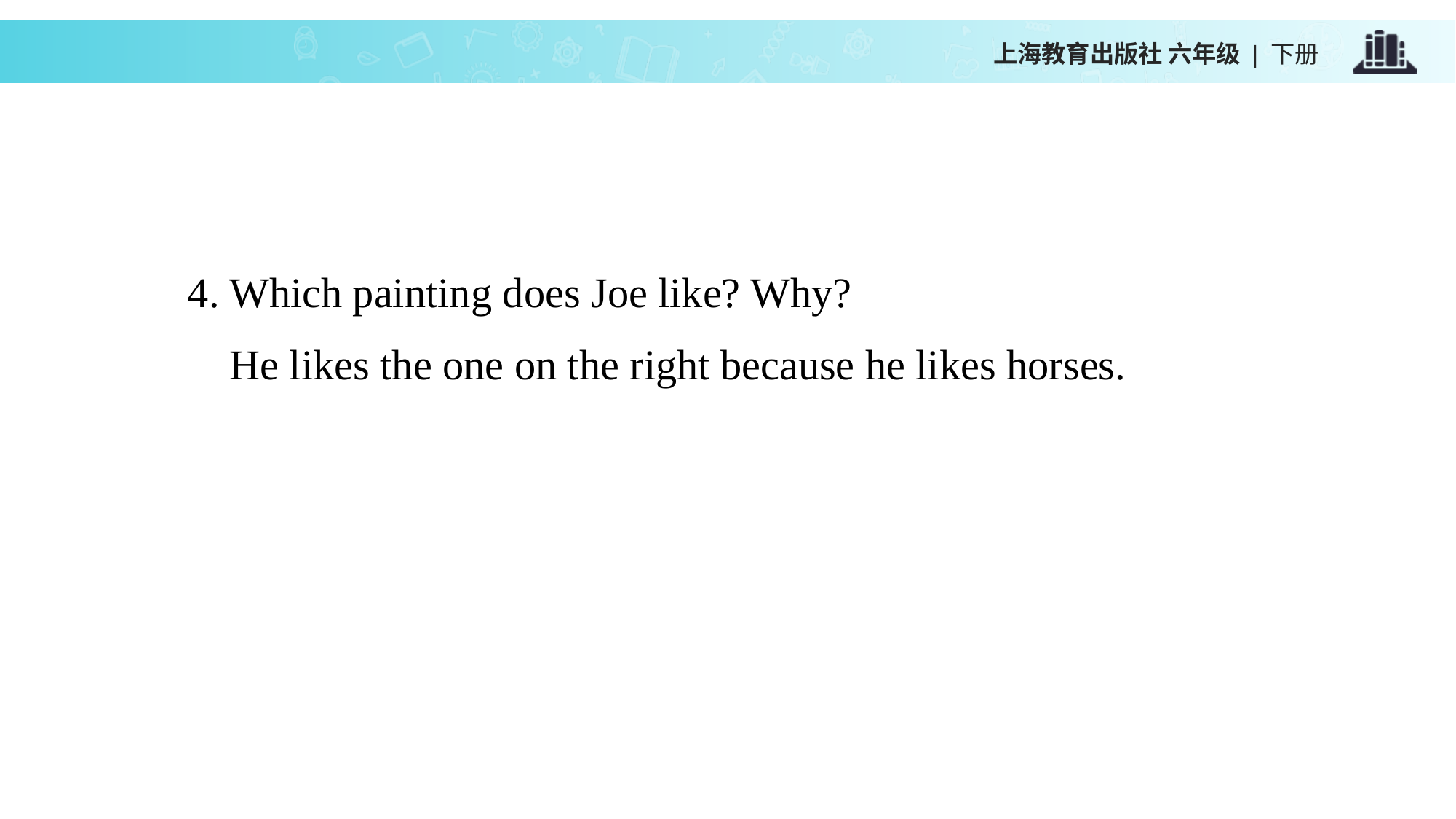

上海教育出版社 六年级 | 下册
4. Which painting does Joe like? Why?
    He likes the one on the right because he likes horses.